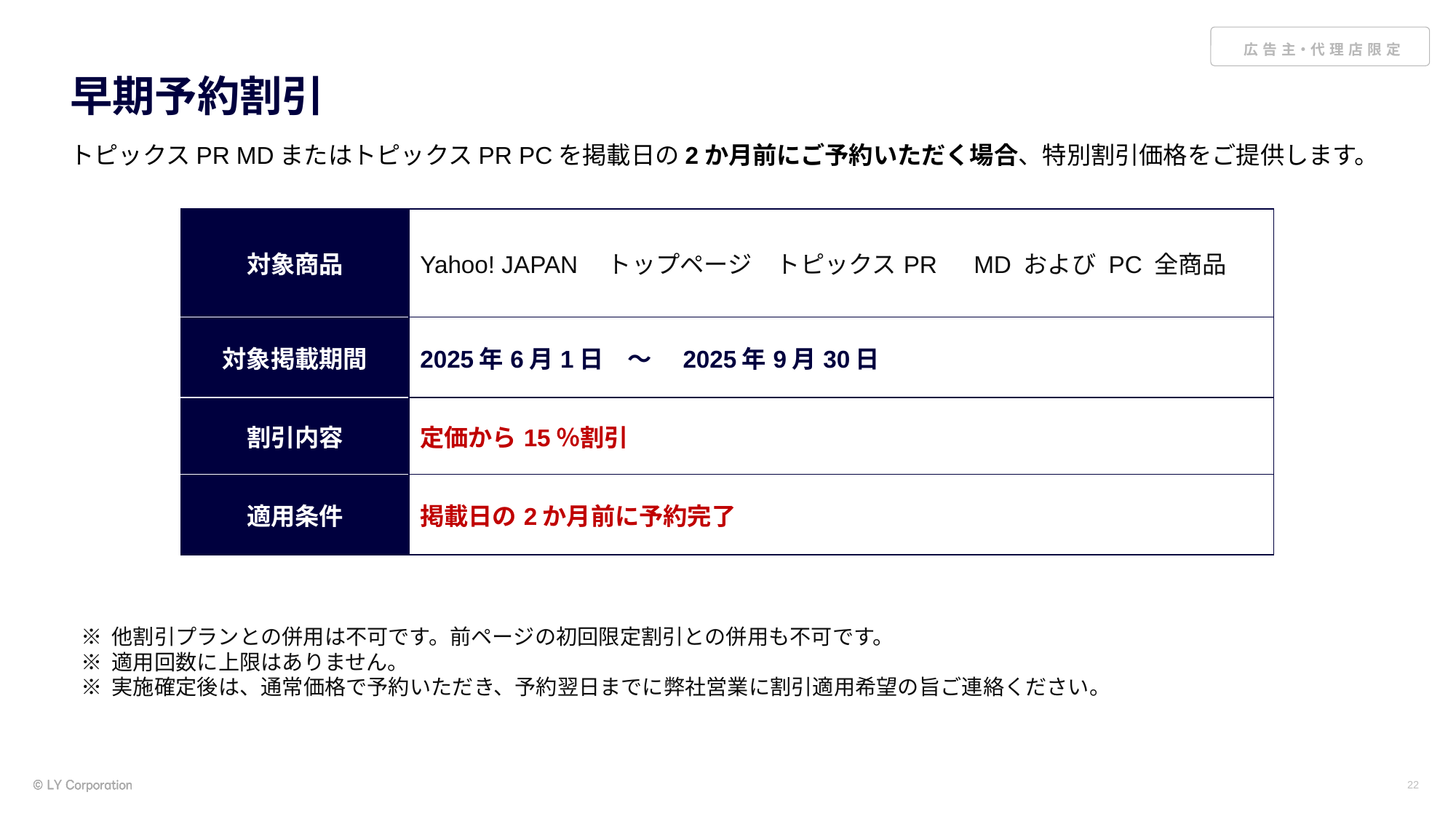

# 早期予約割引
トピックスPR MDまたはトピックスPR PCを掲載日の2か月前にご予約いただく場合、特別割引価格をご提供します。
| 対象商品 | Yahoo! JAPAN　トップページ　トピックスPR　MD および PC 全商品 |
| --- | --- |
| 対象掲載期間 | 2025年6月1日　～　2025年9月30日 |
| 割引内容 | 定価から15％割引 |
| 適用条件 | 掲載日の2か月前に予約完了 |
※ 他割引プランとの併用は不可です。前ページの初回限定割引との併用も不可です。
※ 適用回数に上限はありません。
※ 実施確定後は、通常価格で予約いただき、予約翌日までに弊社営業に割引適用希望の旨ご連絡ください。